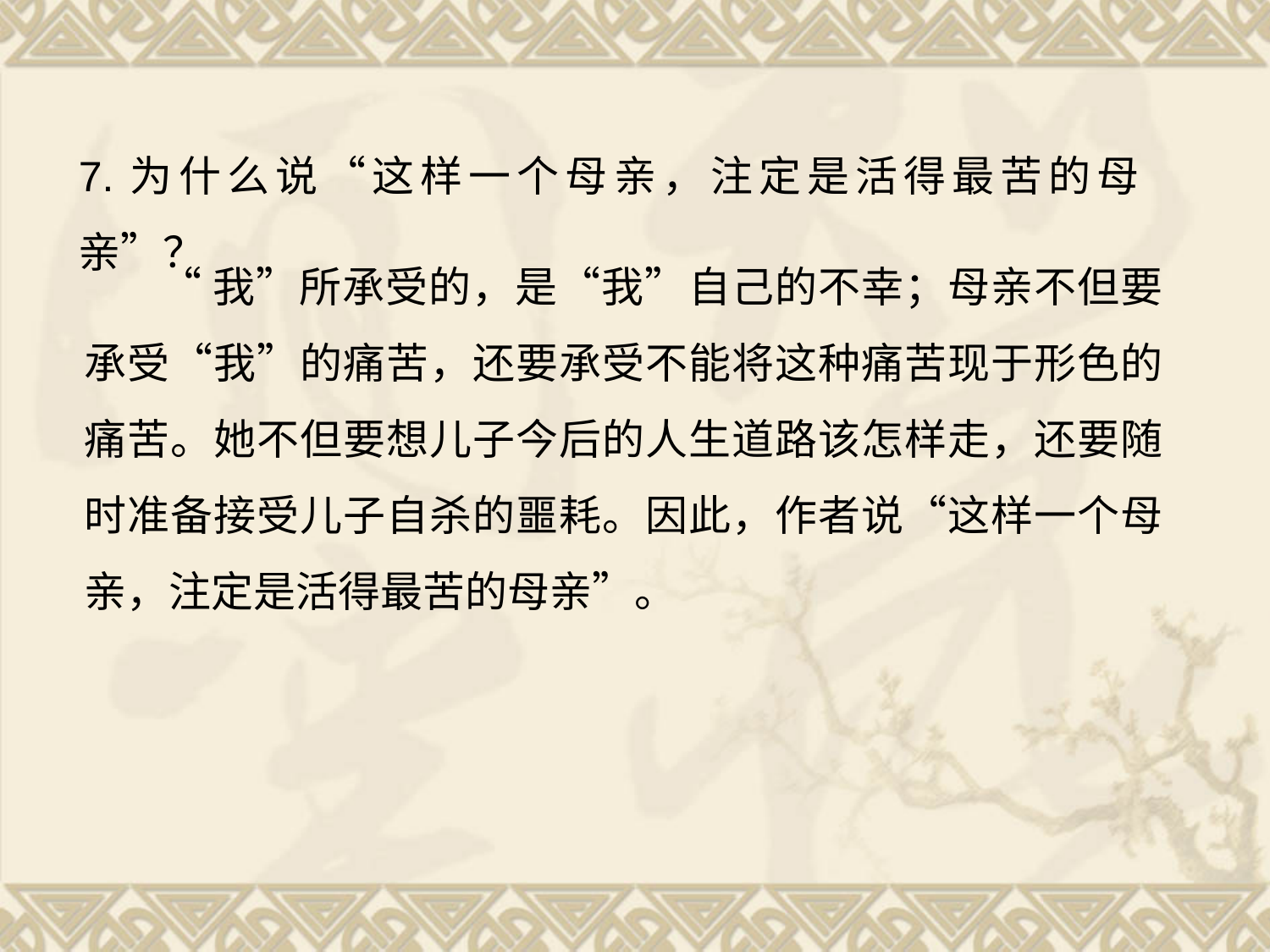

7.为什么说“这样一个母亲，注定是活得最苦的母亲”？
“我”所承受的，是“我”自己的不幸；母亲不但要承受“我”的痛苦，还要承受不能将这种痛苦现于形色的痛苦。她不但要想儿子今后的人生道路该怎样走，还要随时准备接受儿子自杀的噩耗。因此，作者说“这样一个母亲，注定是活得最苦的母亲”。